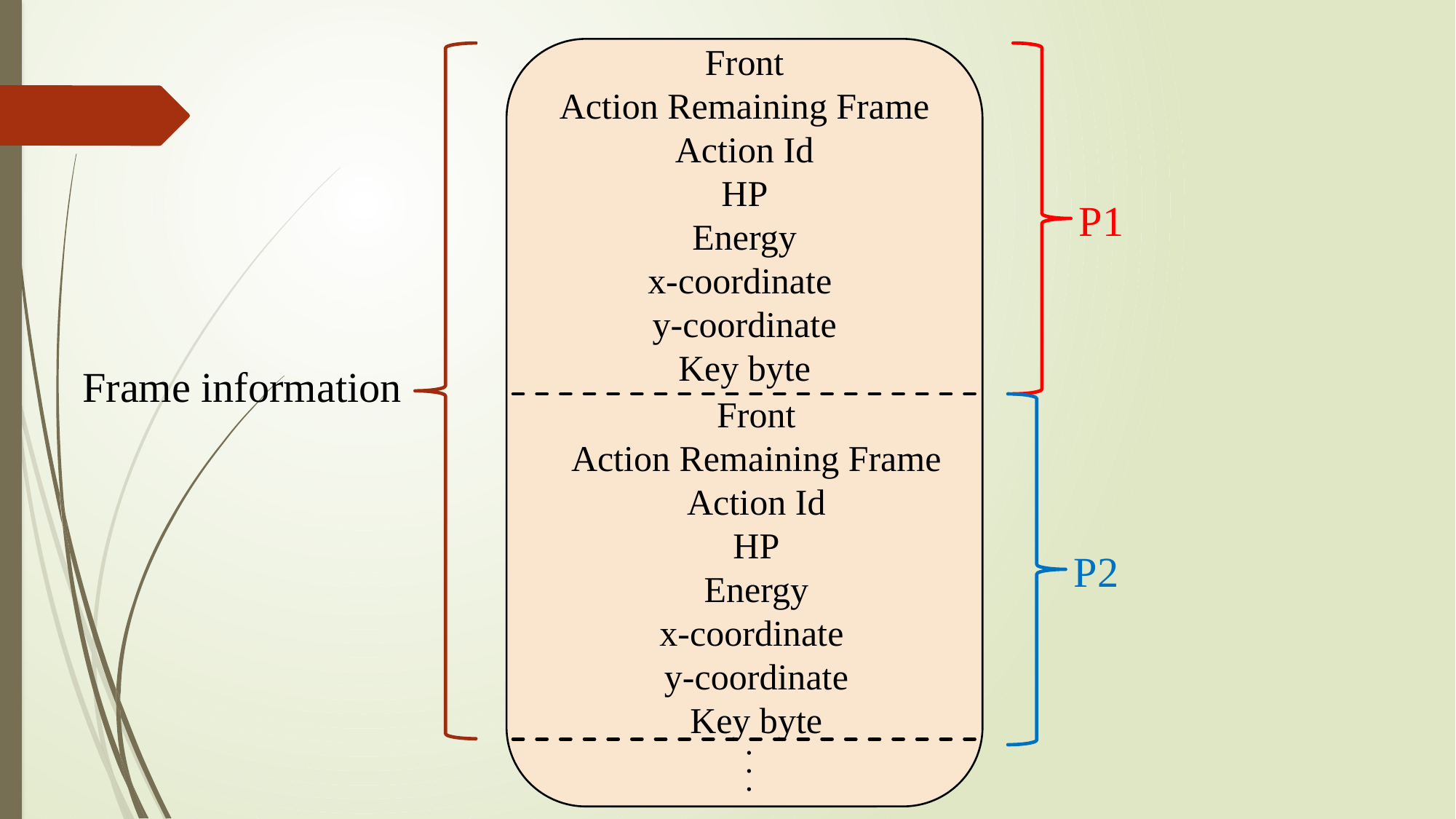

Front
Action Remaining Frame
Action Id
HP
Energy
x-coordinate
y-coordinate
Key byte

# P1
Frame information
Front
Action Remaining Frame
Action Id
HP
Energy
x-coordinate
y-coordinate
Key byte

P2
・・・